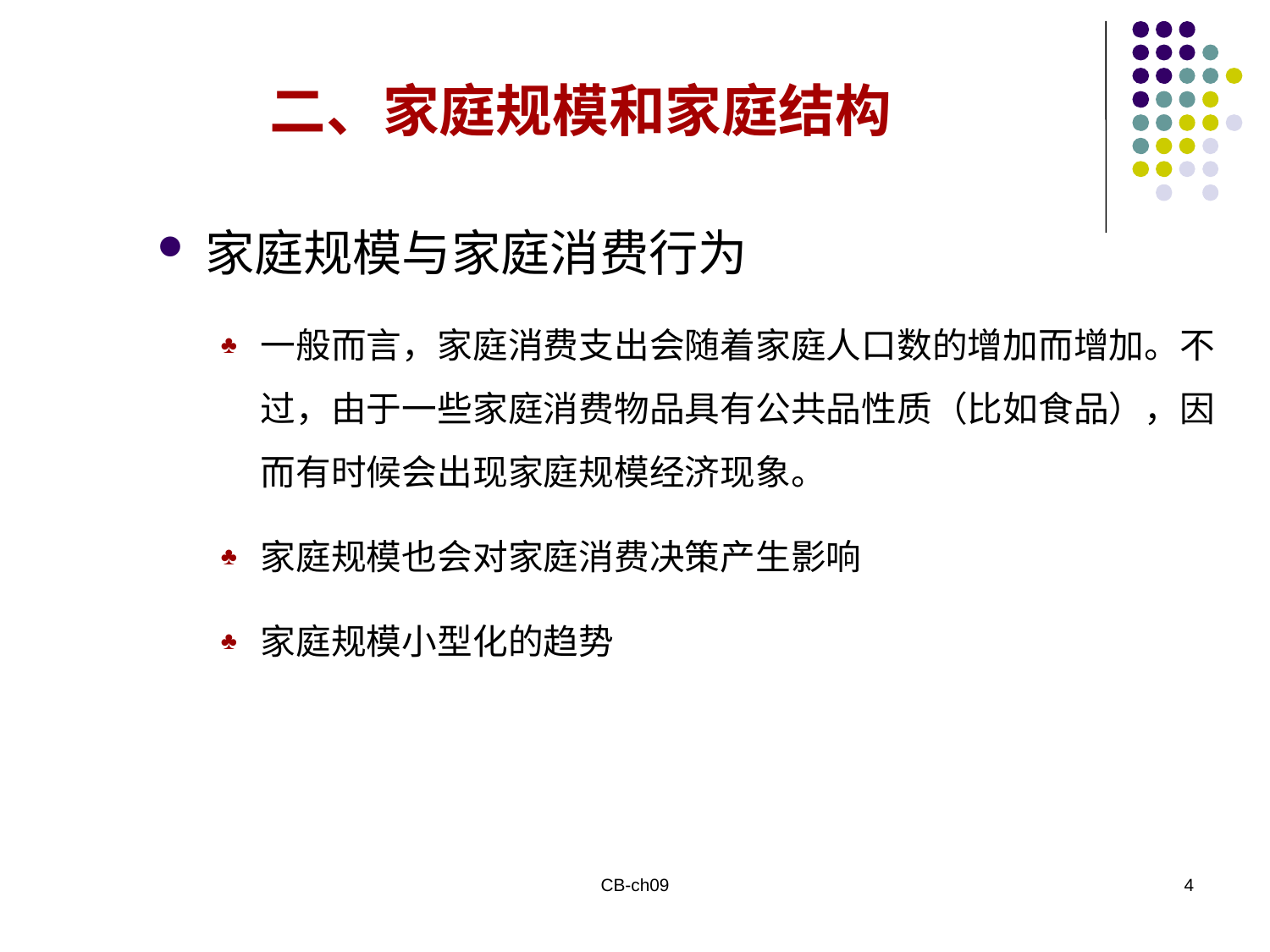

二、家庭规模和家庭结构
家庭规模与家庭消费行为
一般而言，家庭消费支出会随着家庭人口数的增加而增加。不过，由于一些家庭消费物品具有公共品性质（比如食品），因而有时候会出现家庭规模经济现象。
家庭规模也会对家庭消费决策产生影响
家庭规模小型化的趋势

CB-ch09
4